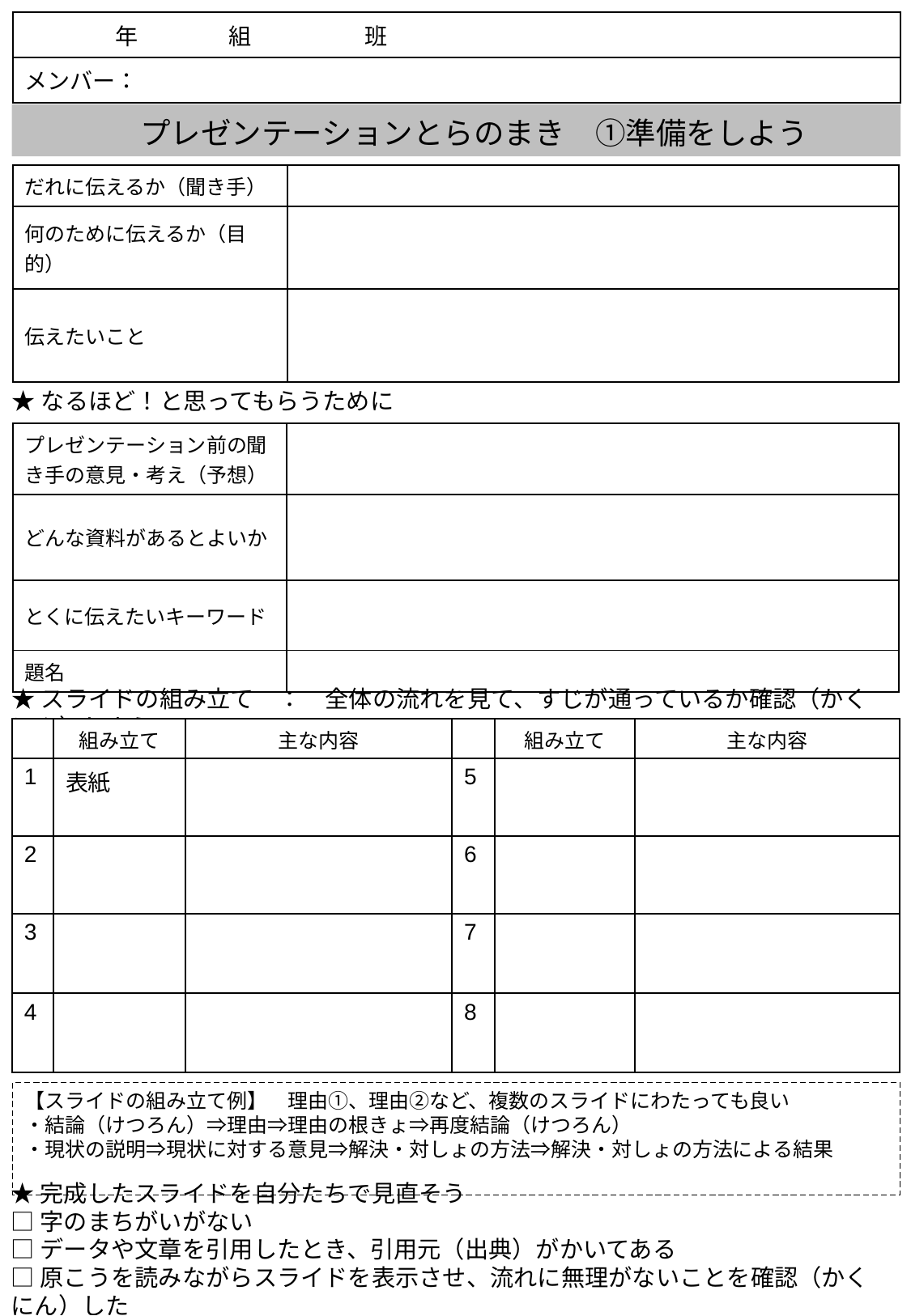

| 年　　　　組　　　　　班 |
| --- |
| メンバー： |
プレゼンテーションとらのまき　①準備をしよう
| だれに伝えるか（聞き手） |  |
| --- | --- |
| 何のために伝えるか（目的） |  |
| 伝えたいこと |  |
★なるほど！と思ってもらうために
| プレゼンテーション前の聞き手の意見・考え（予想） |  |
| --- | --- |
| どんな資料があるとよいか |  |
| とくに伝えたいキーワード |  |
| 題名 |  |
★スライドの組み立て　：　全体の流れを見て、すじが通っているか確認（かくにん）しよう
|  | 組み立て | 主な内容 |  | 組み立て | 主な内容 |
| --- | --- | --- | --- | --- | --- |
| 1 | 表紙 |  | 5 |  |  |
| 2 |  |  | 6 |  |  |
| 3 |  |  | 7 |  |  |
| 4 |  |  | 8 |  |  |
【スライドの組み立て例】　理由①、理由②など、複数のスライドにわたっても良い
・結論（けつろん）⇒理由⇒理由の根きょ⇒再度結論（けつろん）
・現状の説明⇒現状に対する意見⇒解決・対しょの方法⇒解決・対しょの方法による結果
★完成したスライドを自分たちで見直そう
□字のまちがいがない
□データや文章を引用したとき、引用元（出典）がかいてある
□原こうを読みながらスライドを表示させ、流れに無理がないことを確認（かくにん）した